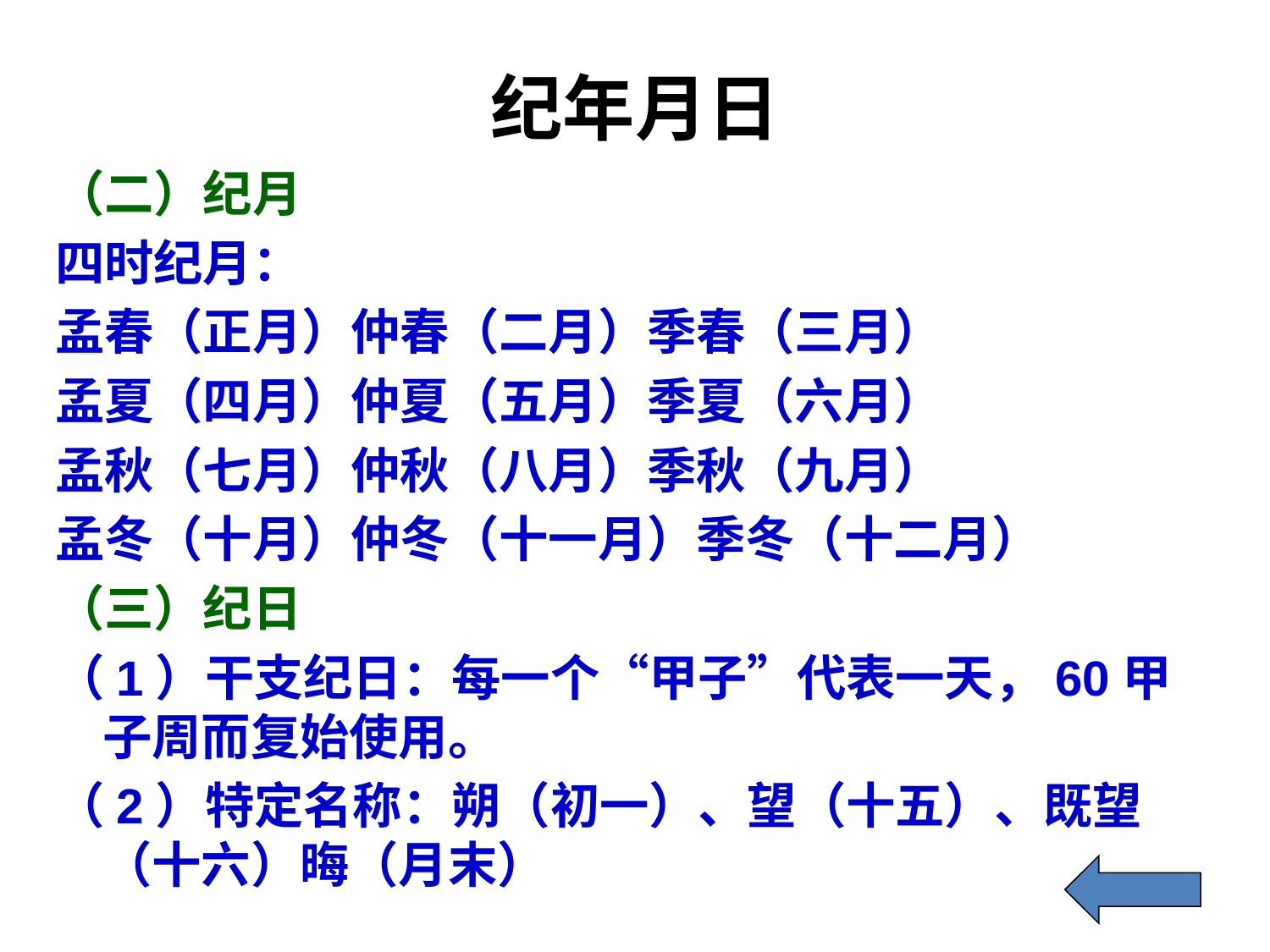

纪年月日
（二）纪月
四时纪月：
孟春（正月）仲春（二月）季春（三月）
孟夏（四月）仲夏（五月）季夏（六月）
孟秋（七月）仲秋（八月）季秋（九月）
孟冬（十月）仲冬（十一月）季冬（十二月）
（三）纪日
（1）干支纪日：每一个“甲子”代表一天，60甲子周而复始使用。
（2）特定名称：朔（初一）、望（十五）、既望（十六）晦（月末）